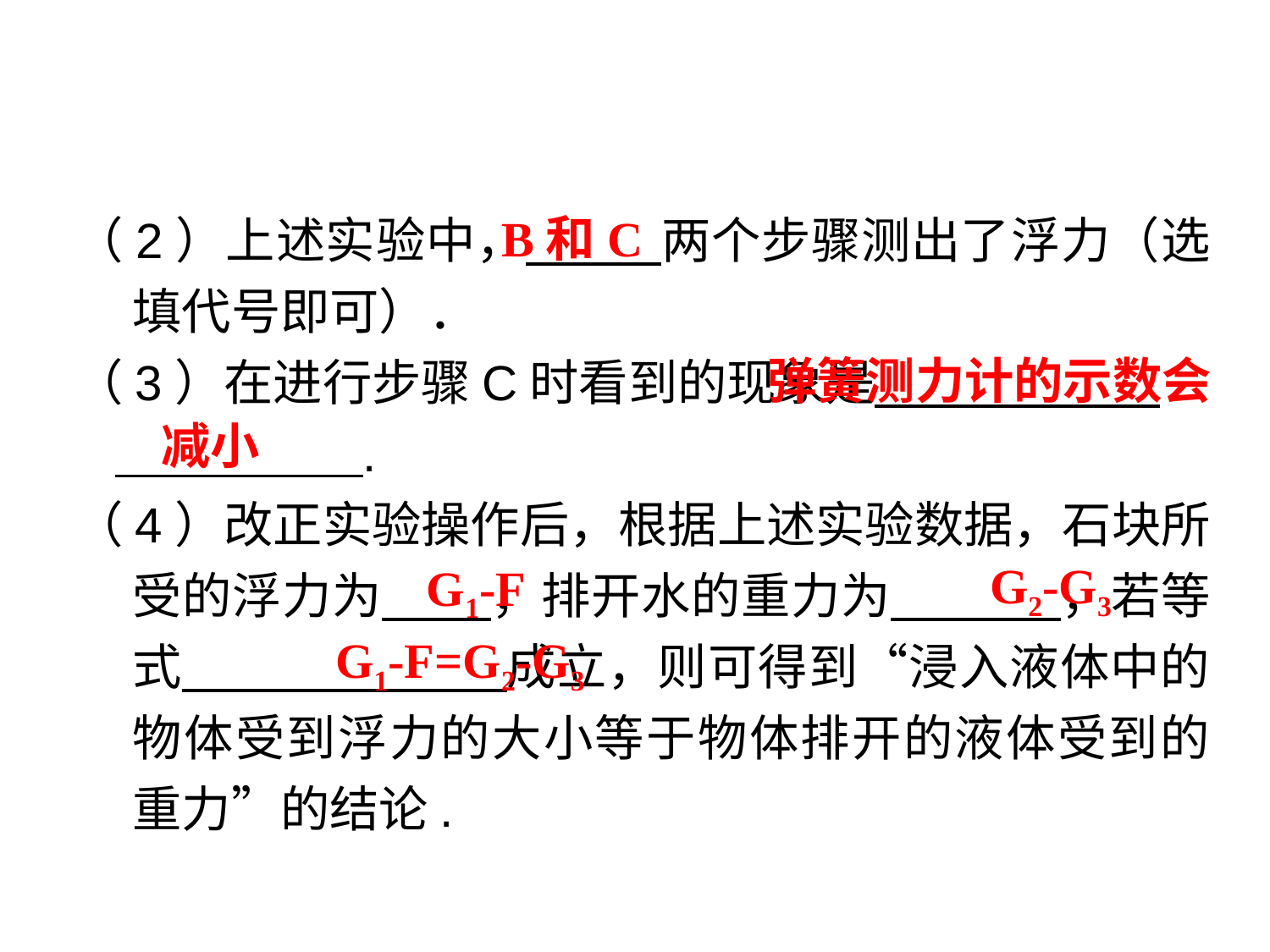

（2）上述实验中，　　   两个步骤测出了浮力（选填代号即可）．
（3）在进行步骤C时看到的现象是　　　　        .
                     .
（4）改正实验操作后，根据上述实验数据，石块所受的浮力为     　，排开水的重力为     　　 ，若等式     　　　　　 成立，则可得到“浸入液体中的物体受到浮力的大小等于物体排开的液体受到的重力”的结论.
B和C
                                                     弹簧测力计的示数会减小
G2-G3
G1-F
G1-F=G2-G3